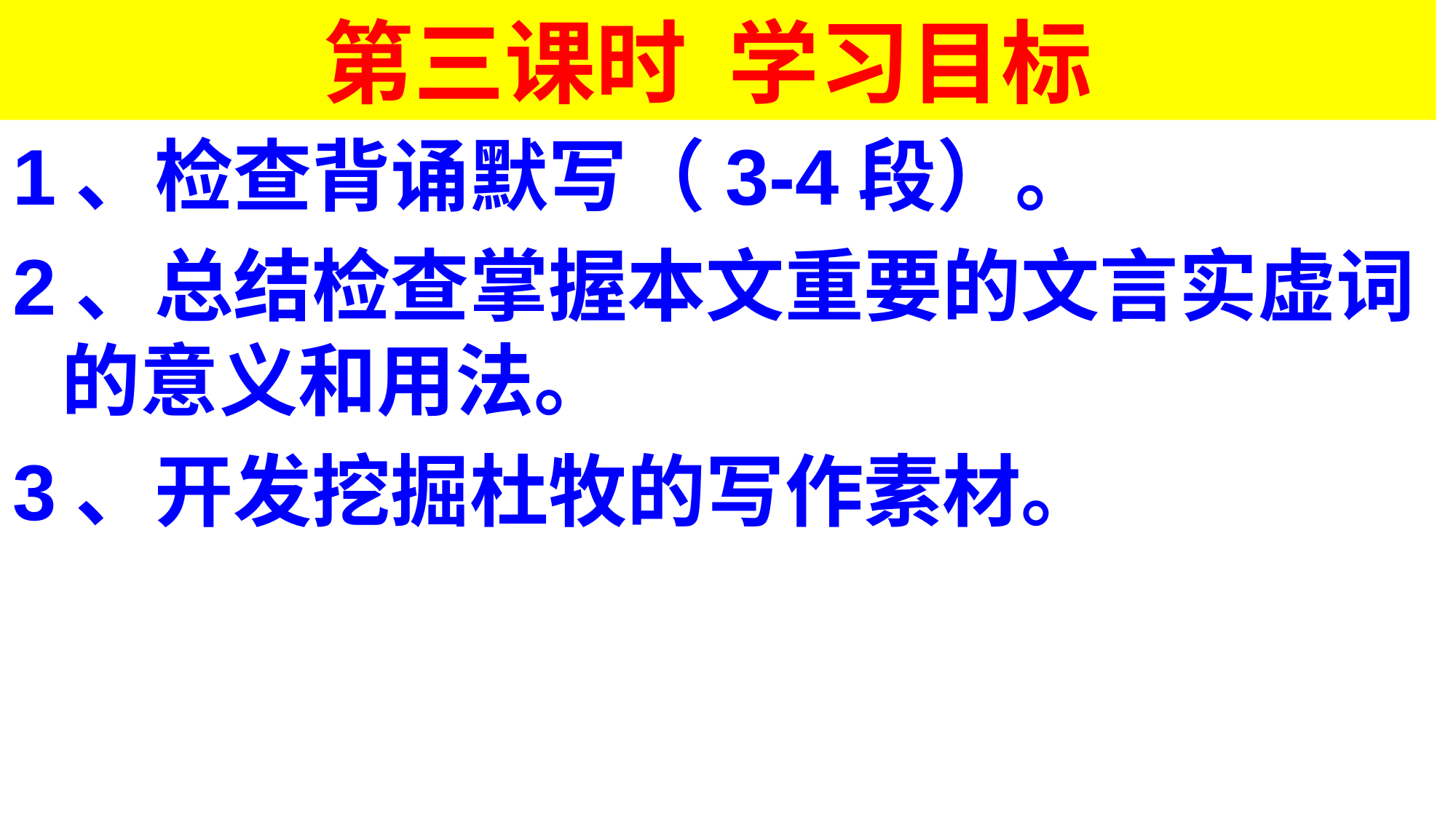

第三课时  学习目标
1、检查背诵默写（3-4段）。
2、总结检查掌握本文重要的文言实虚词的意义和用法。
3、开发挖掘杜牧的写作素材。